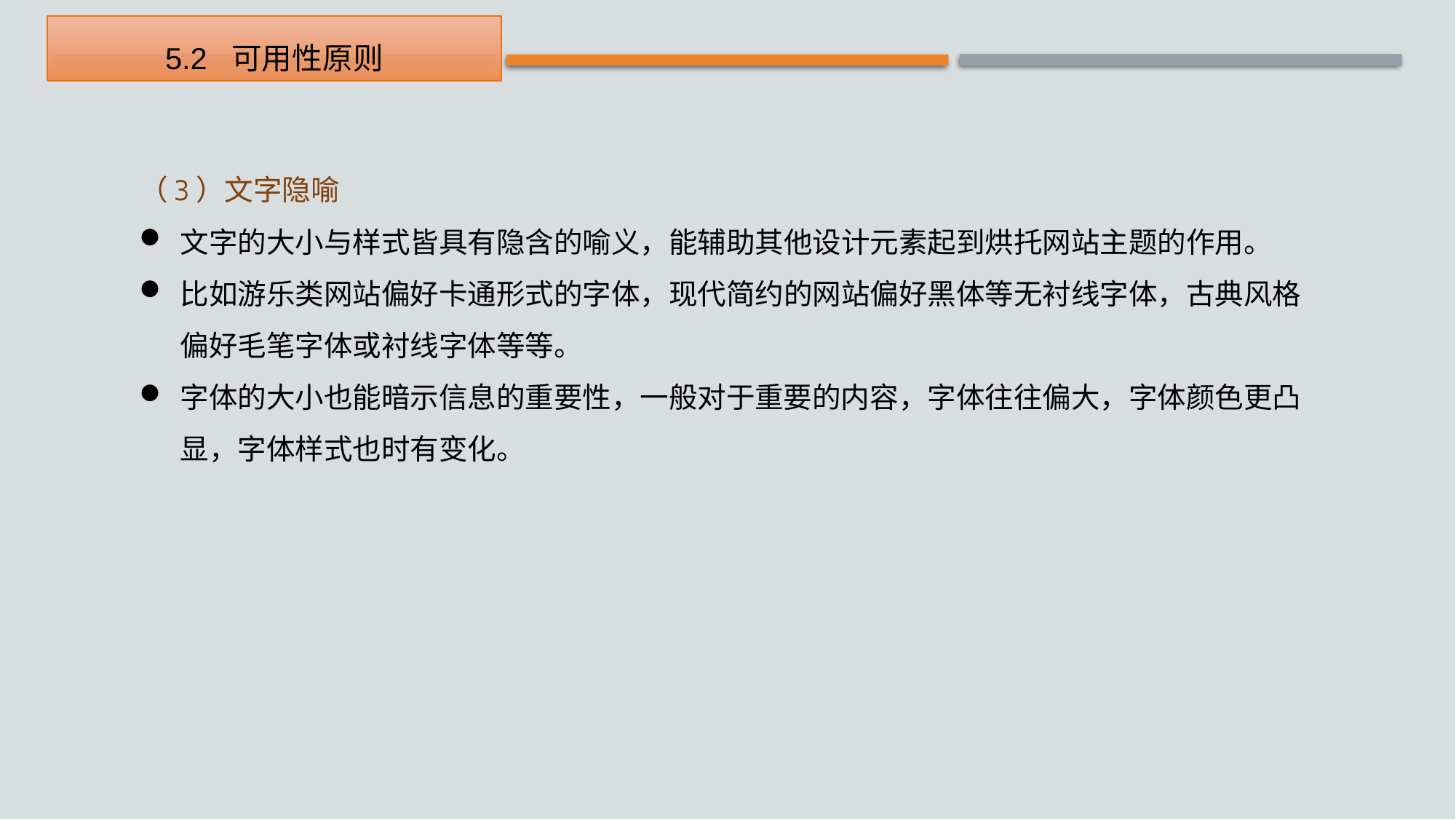

5.2  可用性原则
（3）文字隐喻
文字的大小与样式皆具有隐含的喻义，能辅助其他设计元素起到烘托网站主题的作用。
比如游乐类网站偏好卡通形式的字体，现代简约的网站偏好黑体等无衬线字体，古典风格偏好毛笔字体或衬线字体等等。
字体的大小也能暗示信息的重要性，一般对于重要的内容，字体往往偏大，字体颜色更凸显，字体样式也时有变化。